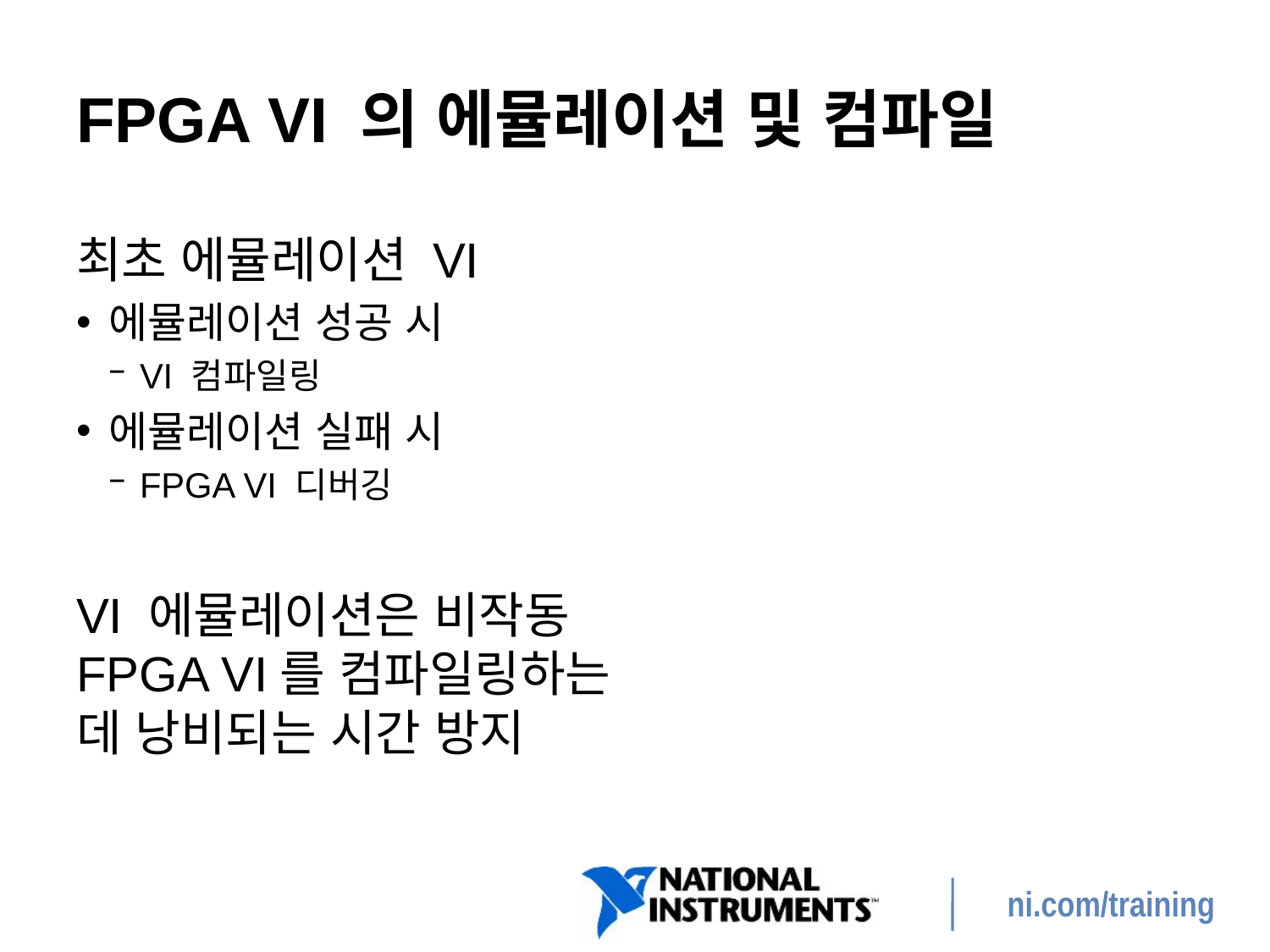

# FPGA VI 의 에뮬레이션 및 컴파일
최초 에뮬레이션 VI
에뮬레이션 성공 시
VI 컴파일링
에뮬레이션 실패 시
FPGA VI 디버깅

VI 에뮬레이션은 비작동 FPGA VI를 컴파일링하는 데 낭비되는 시간 방지
FPGA VI의 에뮬레이션 및 컴파일